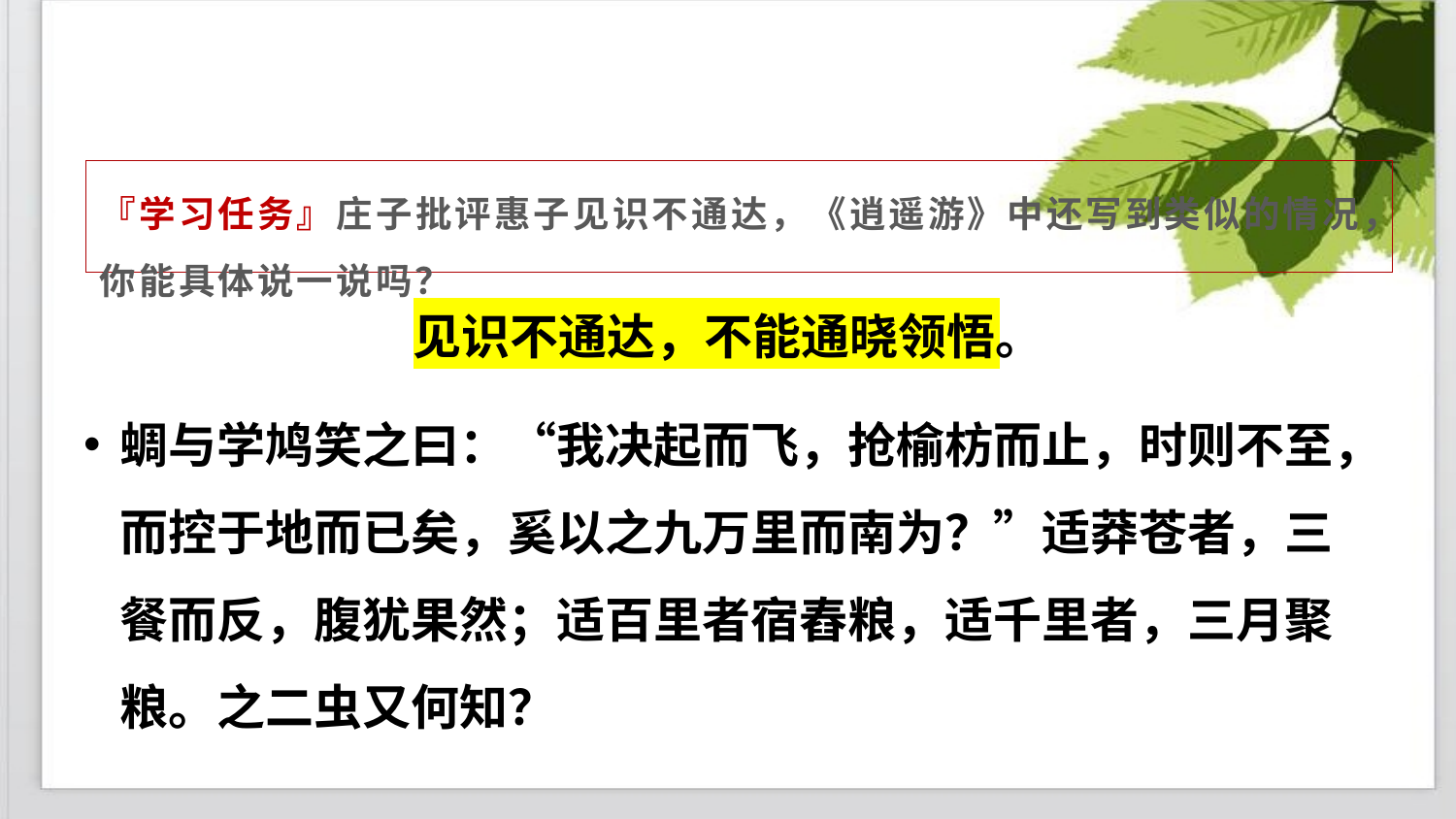

『学习任务』庄子批评惠子见识不通达，《逍遥游》中还写到类似的情况，你能具体说一说吗？
见识不通达，不能通晓领悟。
蜩与学鸠笑之曰：“我决起而飞，抢榆枋而止，时则不至，而控于地而已矣，奚以之九万里而南为？”适莽苍者，三餐而反，腹犹果然；适百里者宿舂粮，适千里者，三月聚粮。之二虫又何知？